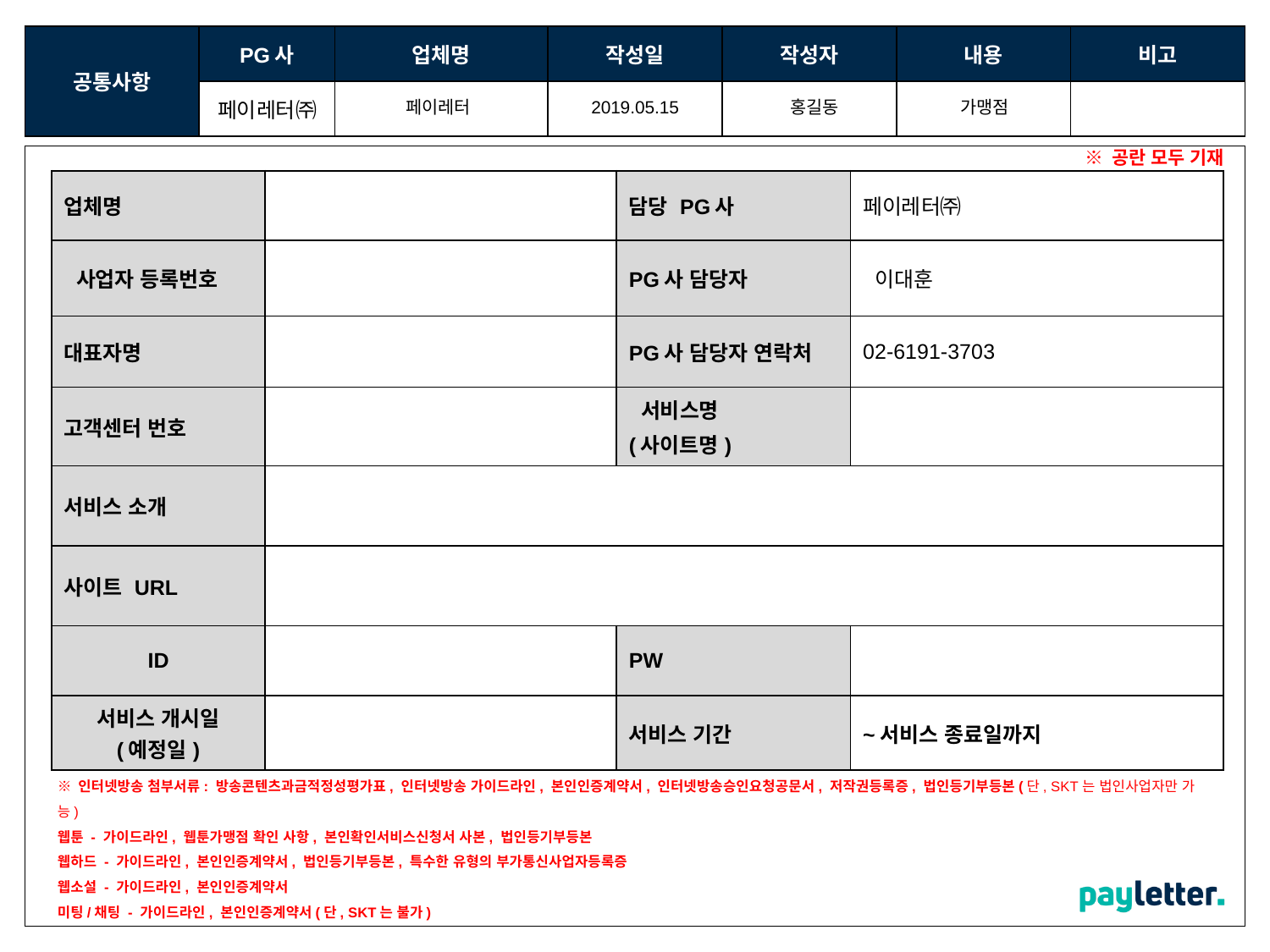

페이레터
2019.05.15
홍길동
가맹점
※ 공란 모두 기재

| 업체명 |  | 담당 PG사 | 페이레터㈜ |
| --- | --- | --- | --- |
| 사업자 등록번호 |  | PG사 담당자 | 이대훈 |
| 대표자명 |  | PG사 담당자 연락처 | 02-6191-3703 |
| 고객센터 번호 |  | 서비스명 (사이트명) |  |
| 서비스 소개 |  |  |  |
| 사이트 URL |  |  |  |
| ID |  | PW |  |
| 서비스 개시일 (예정일) |  | 서비스 기간 | ~서비스 종료일까지 |
※ 인터넷방송 첨부서류: 방송콘텐츠과금적정성평가표, 인터넷방송 가이드라인, 본인인증계약서, 인터넷방송승인요청공문서, 저작권등록증, 법인등기부등본(단, SKT는 법인사업자만 가능)
웹툰 - 가이드라인, 웹툰가맹점 확인 사항, 본인확인서비스신청서 사본, 법인등기부등본
웹하드 - 가이드라인, 본인인증계약서, 법인등기부등본, 특수한 유형의 부가통신사업자등록증
웹소설 - 가이드라인, 본인인증계약서
미팅/채팅 - 가이드라인, 본인인증계약서(단, SKT는 불가)